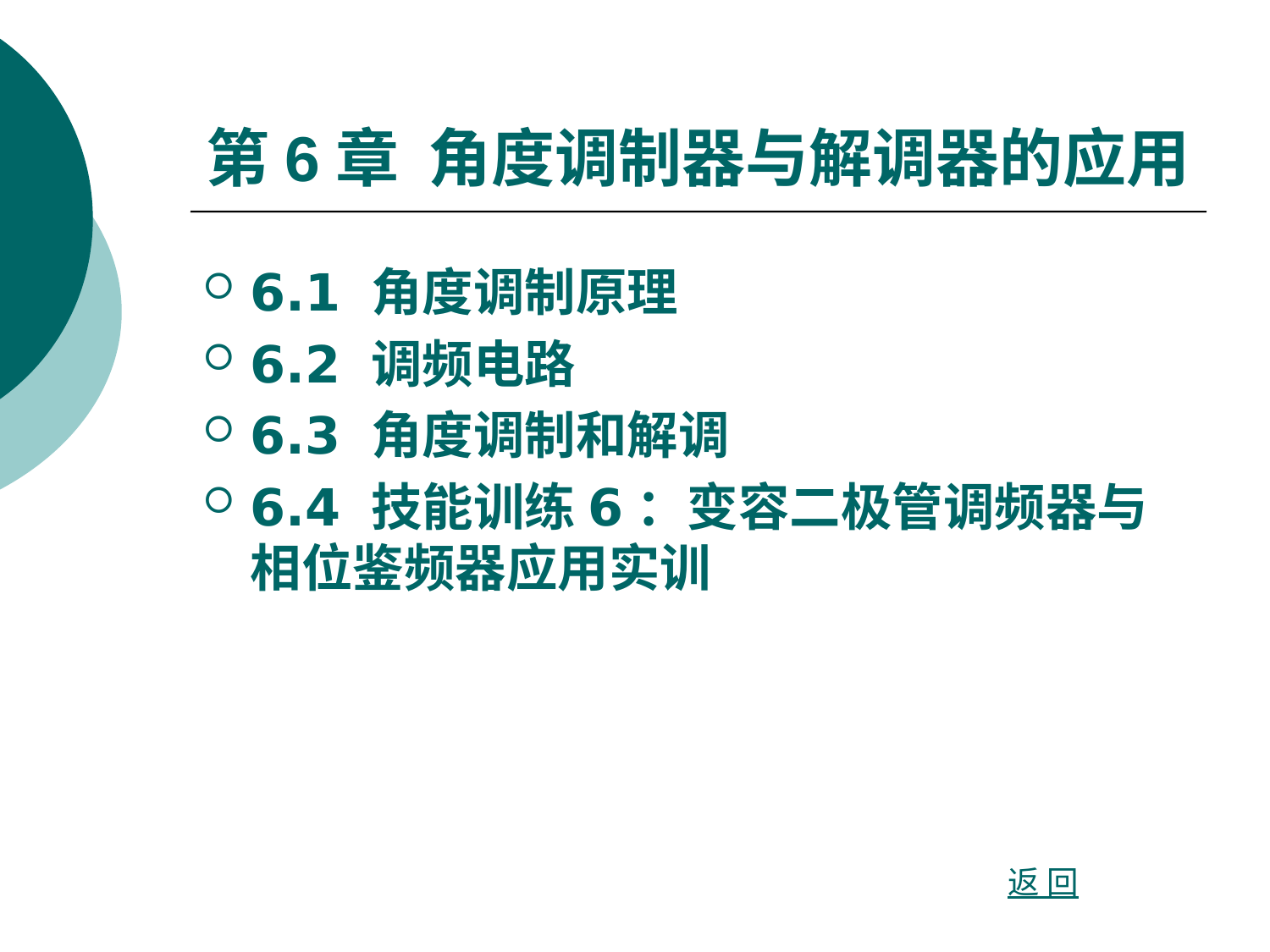

# 第6章  角度调制器与解调器的应用
6.1 角度调制原理
6.2 调频电路
6.3 角度调制和解调
6.4 技能训练6：变容二极管调频器与相位鉴频器应用实训

返 回